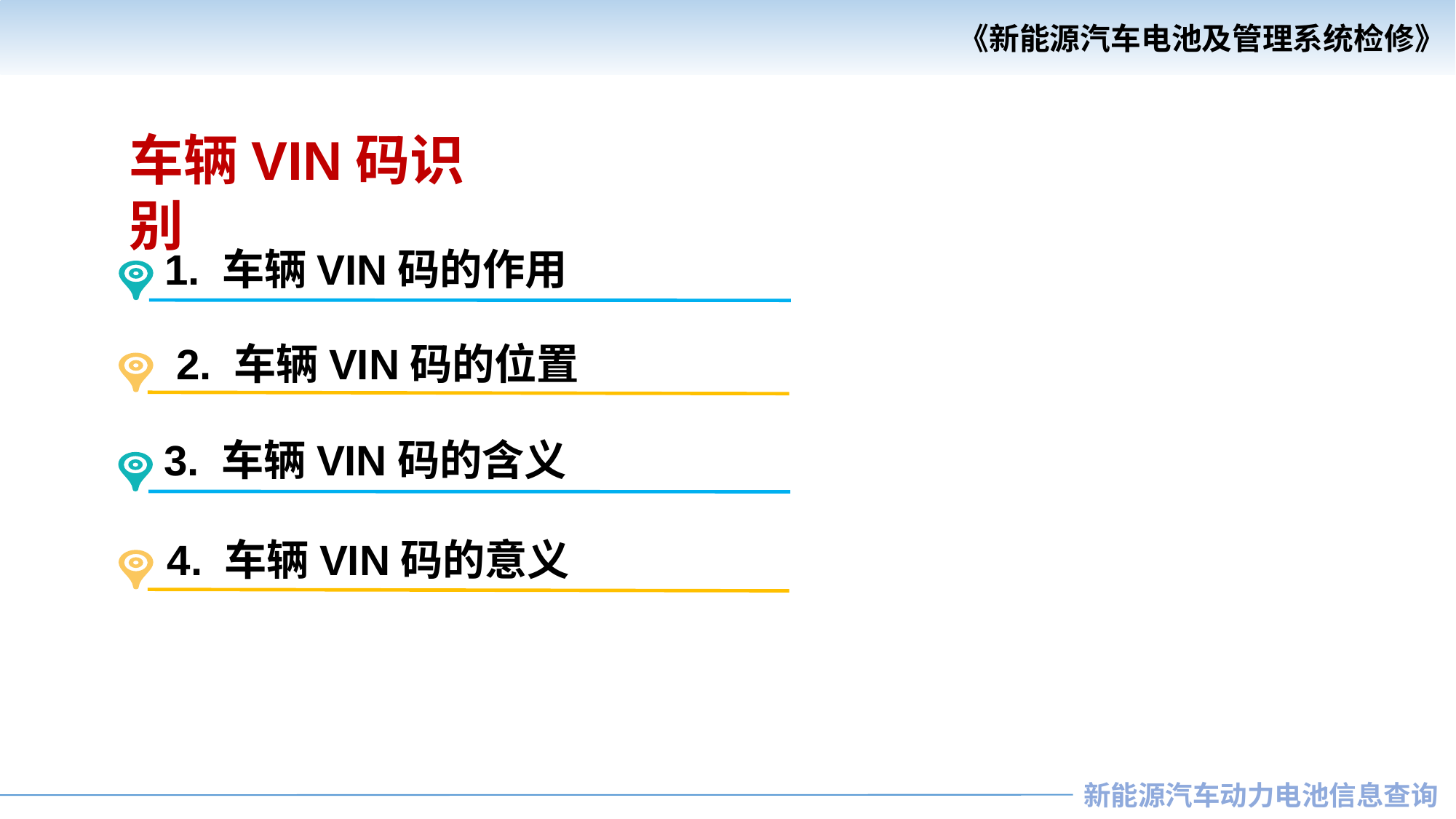

车辆VIN码识别
1. 车辆VIN码的作用

2. 车辆VIN码的位置

3. 车辆VIN码的含义

4. 车辆VIN码的意义